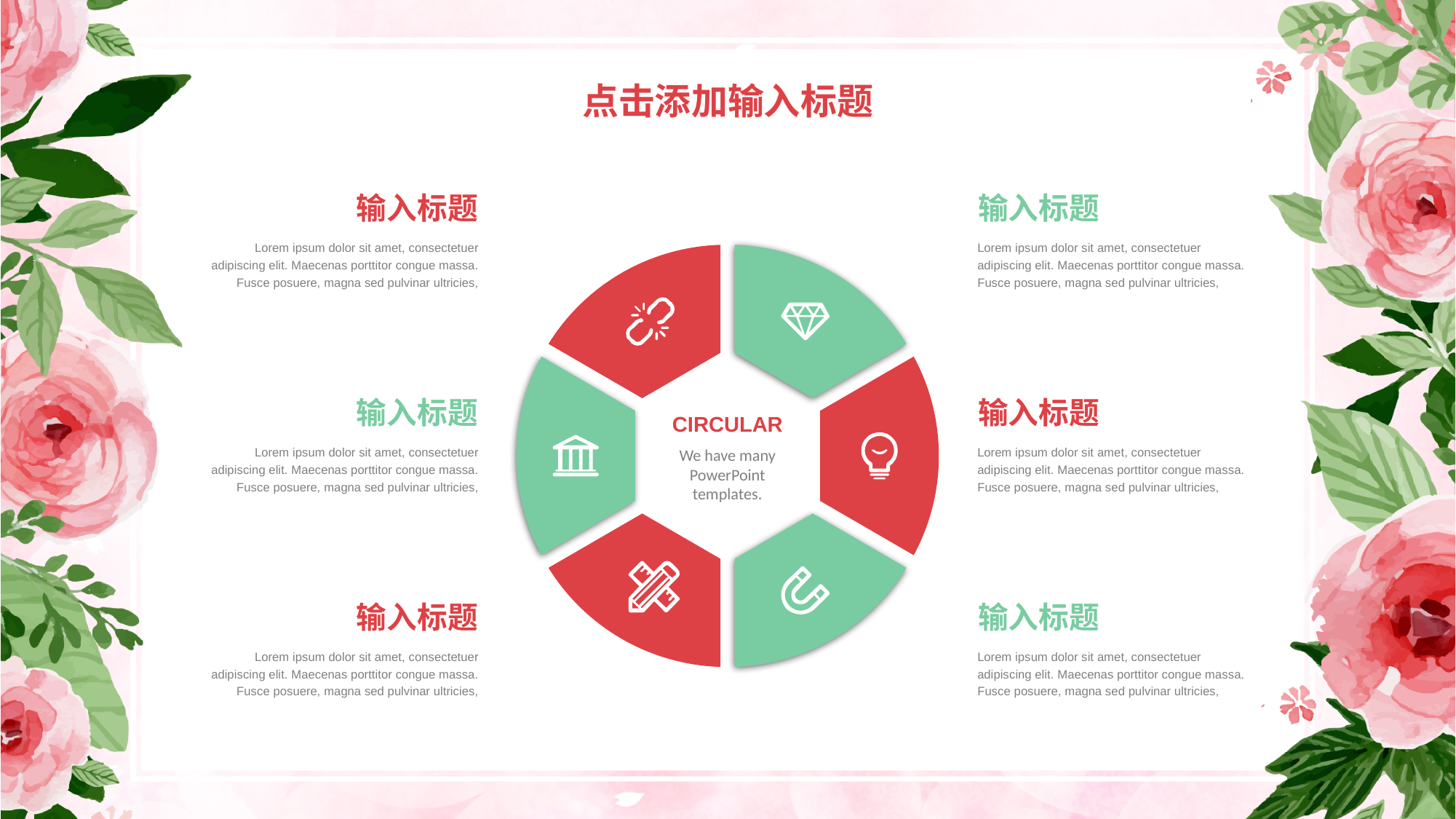

点击添加输入标题
输入标题
输入标题
Lorem ipsum dolor sit amet, consectetuer adipiscing elit. Maecenas porttitor congue massa. Fusce posuere, magna sed pulvinar ultricies,
Lorem ipsum dolor sit amet, consectetuer adipiscing elit. Maecenas porttitor congue massa. Fusce posuere, magna sed pulvinar ultricies,

输入标题
输入标题
CIRCULAR

Lorem ipsum dolor sit amet, consectetuer adipiscing elit. Maecenas porttitor congue massa. Fusce posuere, magna sed pulvinar ultricies,
Lorem ipsum dolor sit amet, consectetuer adipiscing elit. Maecenas porttitor congue massa. Fusce posuere, magna sed pulvinar ultricies,
We have many PowerPoint templates.

输入标题
输入标题
Lorem ipsum dolor sit amet, consectetuer adipiscing elit. Maecenas porttitor congue massa. Fusce posuere, magna sed pulvinar ultricies,
Lorem ipsum dolor sit amet, consectetuer adipiscing elit. Maecenas porttitor congue massa. Fusce posuere, magna sed pulvinar ultricies,